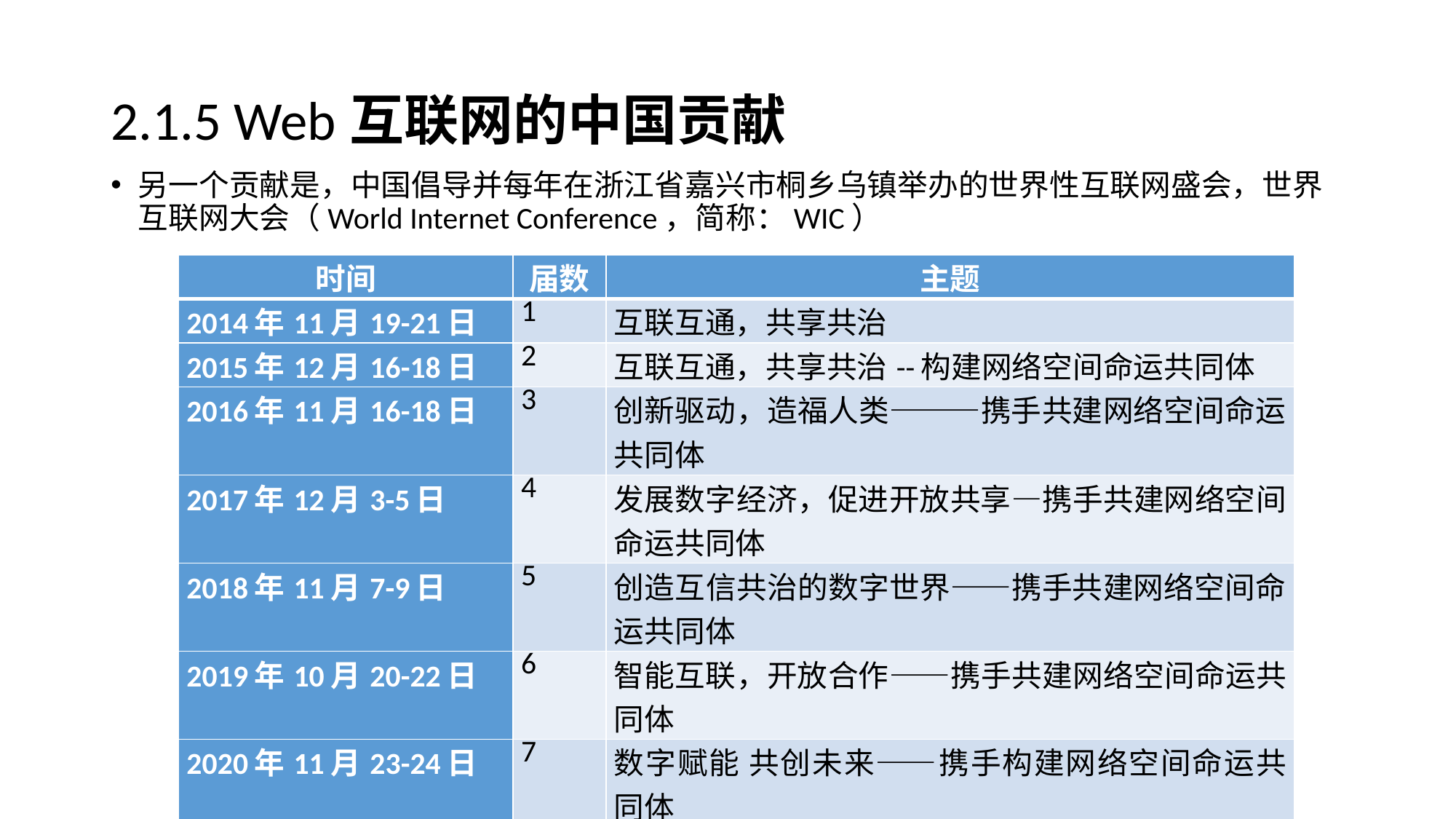

# 2.1.5 Web互联网的中国贡献
另一个贡献是，中国倡导并每年在浙江省嘉兴市桐乡乌镇举办的世界性互联网盛会，世界互联网大会（World Internet Conference，简称：WIC）

| 时间 | 届数 | 主题 |
| --- | --- | --- |
| 2014年11月19-21日 | 1 | 互联互通，共享共治 |
| 2015年12月16-18日 | 2 | 互联互通，共享共治--构建网络空间命运共同体 |
| 2016年11月16-18日 | 3 | 创新驱动，造福人类———携手共建网络空间命运共同体 |
| 2017年12月3-5日 | 4 | 发展数字经济，促进开放共享—携手共建网络空间命运共同体 |
| 2018年11月7-9日 | 5 | 创造互信共治的数字世界——携手共建网络空间命运共同体 |
| 2019年10月20-22日 | 6 | 智能互联，开放合作——携手共建网络空间命运共同体 |
| 2020年11月23-24日 | 7 | 数字赋能 共创未来——携手构建网络空间命运共同体 |
| 2021年9月25-28日 | 8 | 迈向数字文明新时代——携手构建网络空间命运共同体 |